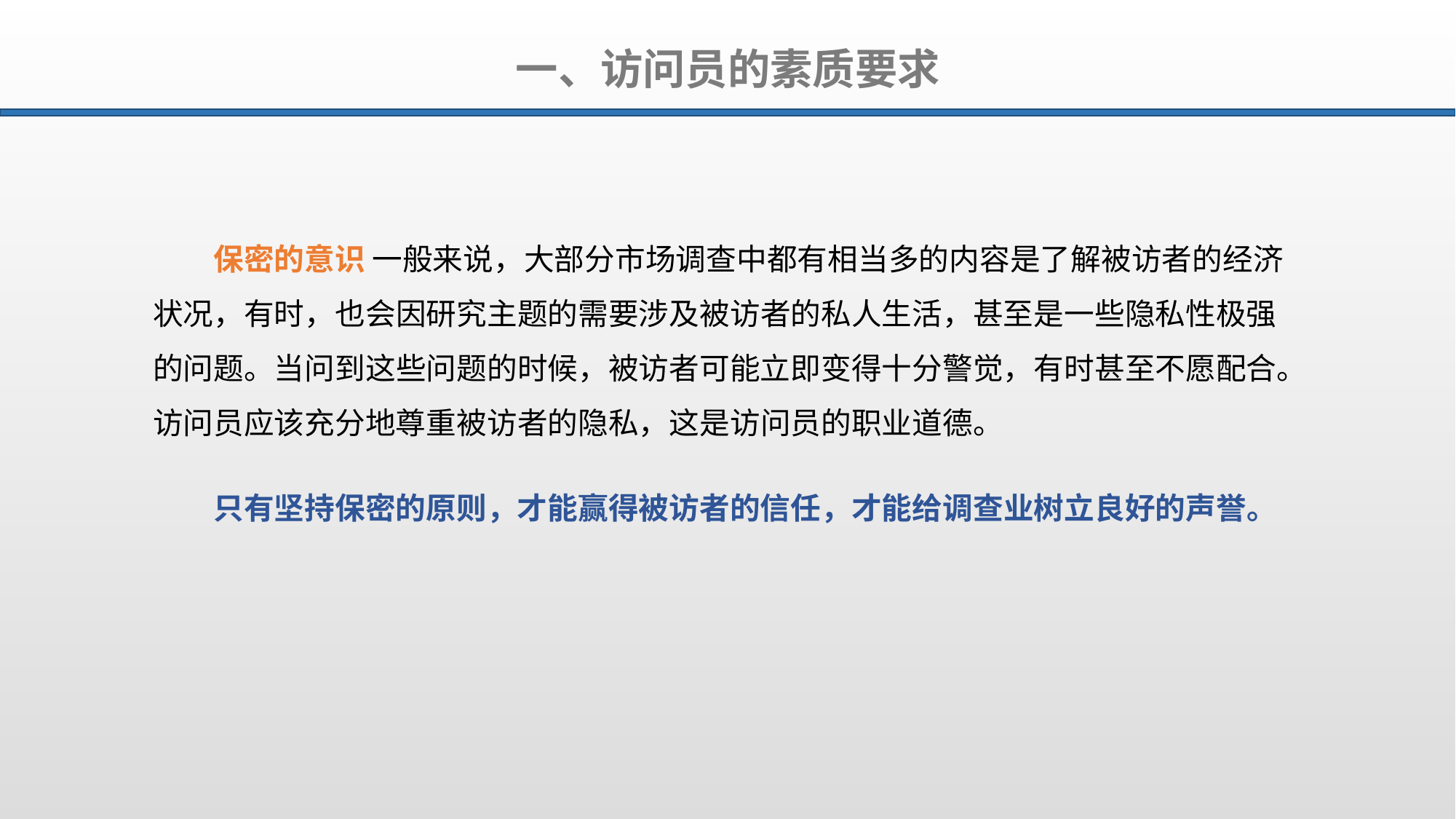

一、访问员的素质要求

保密的意识 一般来说，大部分市场调查中都有相当多的内容是了解被访者的经济状况，有时，也会因研究主题的需要涉及被访者的私人生活，甚至是一些隐私性极强的问题。当问到这些问题的时候，被访者可能立即变得十分警觉，有时甚至不愿配合。访问员应该充分地尊重被访者的隐私，这是访问员的职业道德。
只有坚持保密的原则，才能赢得被访者的信任，才能给调查业树立良好的声誉。